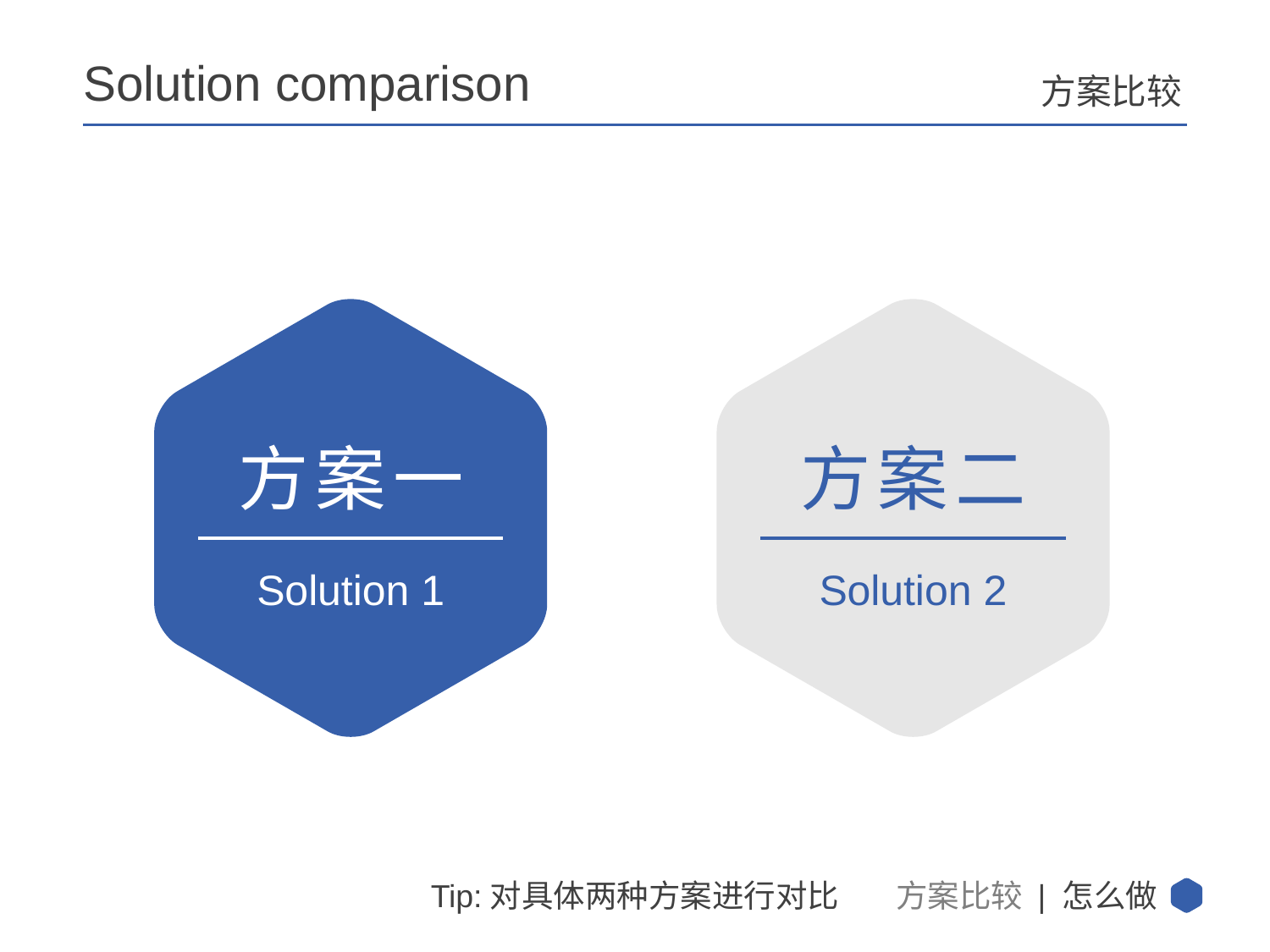

Solution comparison
方案比较

方案一
方案二
Solution 1
Solution 2
方案比较 | 怎么做
Tip:对具体两种方案进行对比